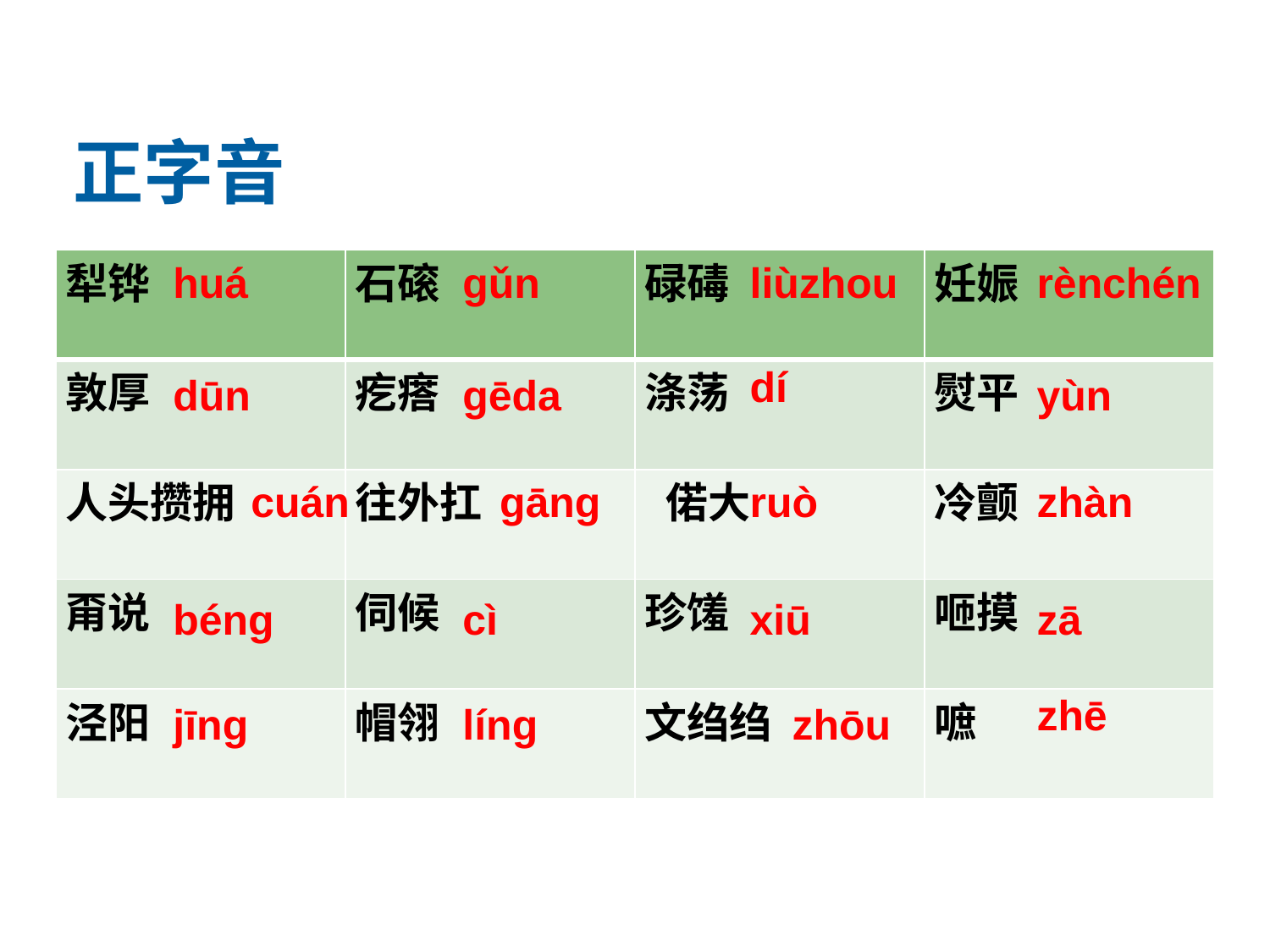

正字音
| 犁铧 | 石磙 | 碌碡 | 妊娠 |
| --- | --- | --- | --- |
| 敦厚 | 疙瘩 | 涤荡 | 熨平 |
| 人头攒拥 | 往外扛 | 偌大 | 冷颤 |
| 甭说 | 伺候 | 珍馐 | 咂摸 |
| 泾阳 | 帽翎 | 文绉绉 | 嗻 |
huá
gǔn
liùzhou
rènchén
dí
dūn
gēda
yùn
cuán
gāng
ruò
zhàn
béng
cì
xiū
zā
zhē
jīng
líng
zhōu